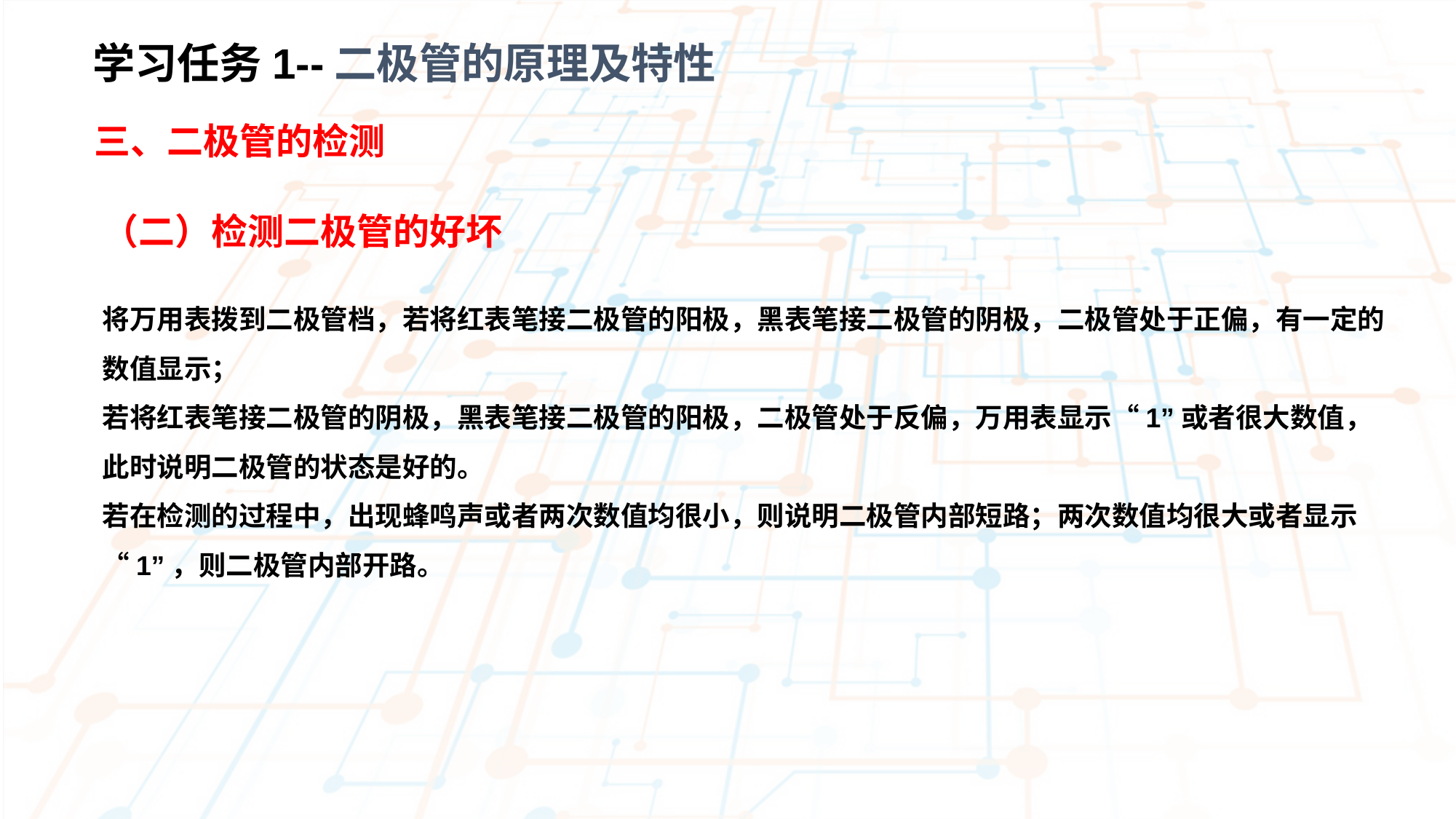

学习任务1--二极管的原理及特性
三、二极管的检测

（二）检测二极管的好坏
将万用表拨到二极管档，若将红表笔接二极管的阳极，黑表笔接二极管的阴极，二极管处于正偏，有一定的数值显示；
若将红表笔接二极管的阴极，黑表笔接二极管的阳极，二极管处于反偏，万用表显示“1”或者很大数值，此时说明二极管的状态是好的。
若在检测的过程中，出现蜂鸣声或者两次数值均很小，则说明二极管内部短路；两次数值均很大或者显示“1”，则二极管内部开路。